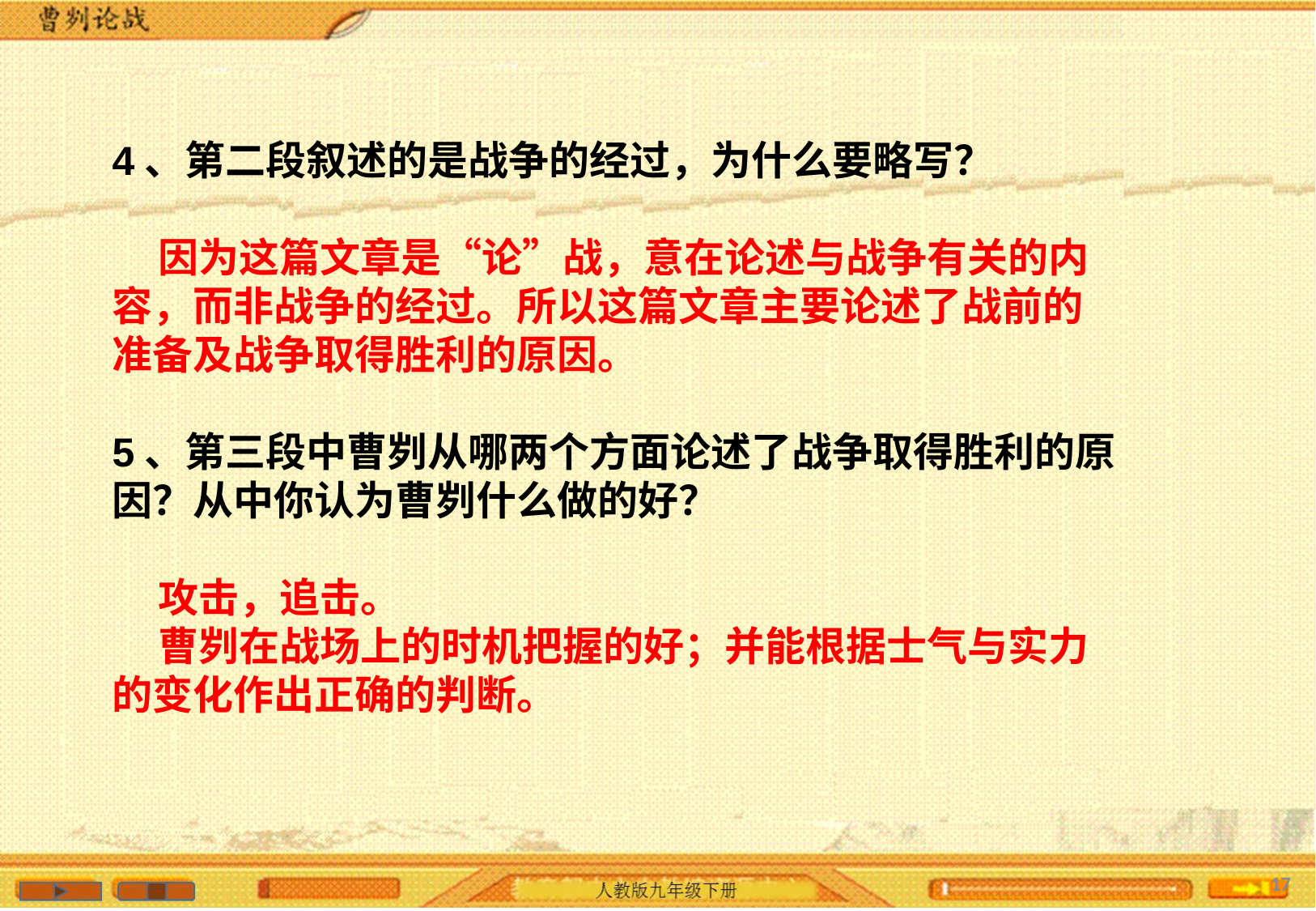

4、第二段叙述的是战争的经过，为什么要略写？

    因为这篇文章是“论”战，意在论述与战争有关的内容，而非战争的经过。所以这篇文章主要论述了战前的准备及战争取得胜利的原因。

5、第三段中曹刿从哪两个方面论述了战争取得胜利的原因？从中你认为曹刿什么做的好？

    攻击，追击。
    曹刿在战场上的时机把握的好；并能根据士气与实力的变化作出正确的判断。
17